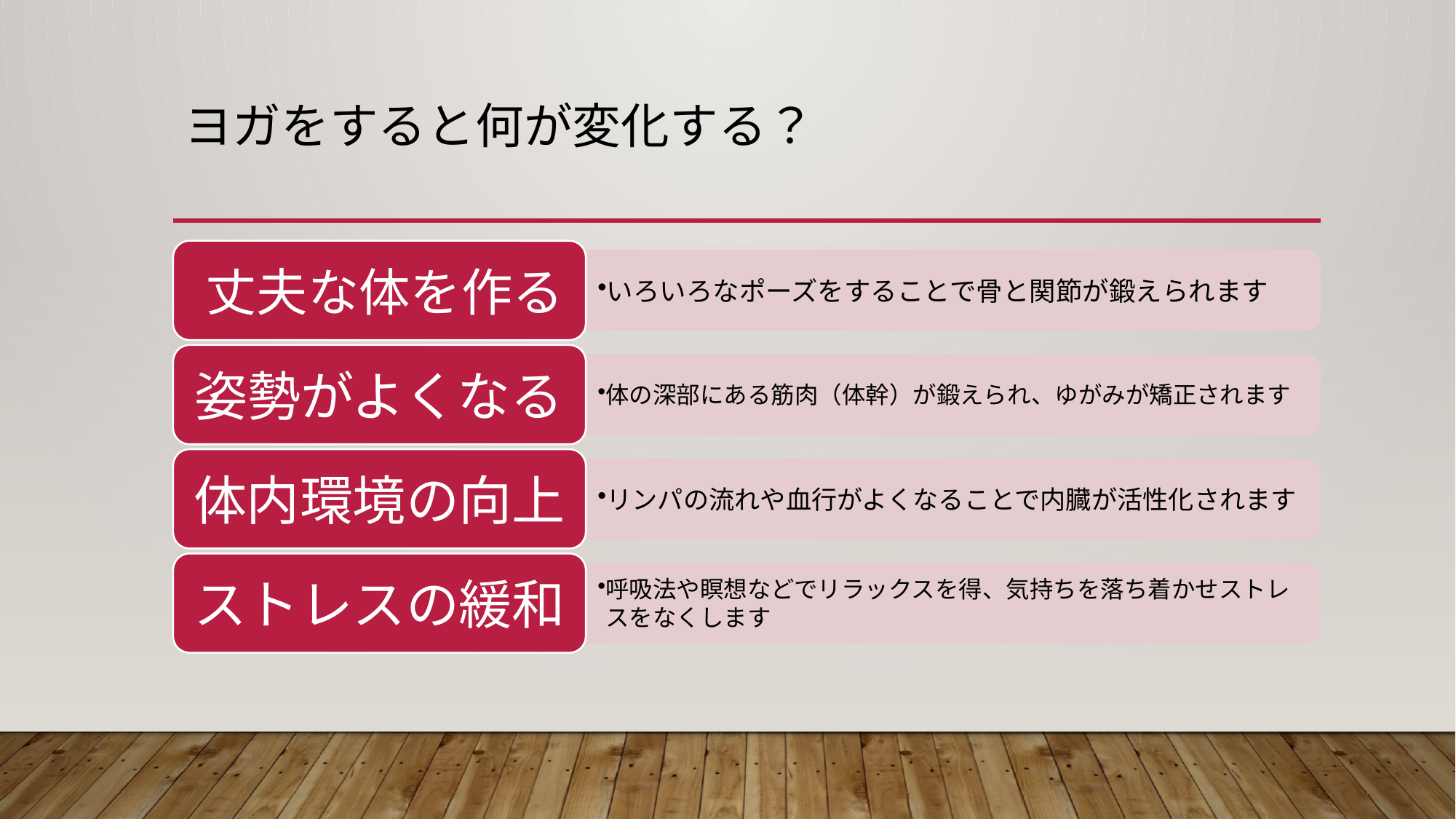

# ヨガをすると何が変化する？
丈夫な体を作る
いろいろなポーズをすることで骨と関節が鍛えられます
姿勢がよくなる
体の深部にある筋肉（体幹）が鍛えられ、ゆがみが矯正されます
体内環境の向上
リンパの流れや血行がよくなることで内臓が活性化されます
ストレスの緩和
呼吸法や瞑想などでリラックスを得、気持ちを落ち着かせストレスをなくします